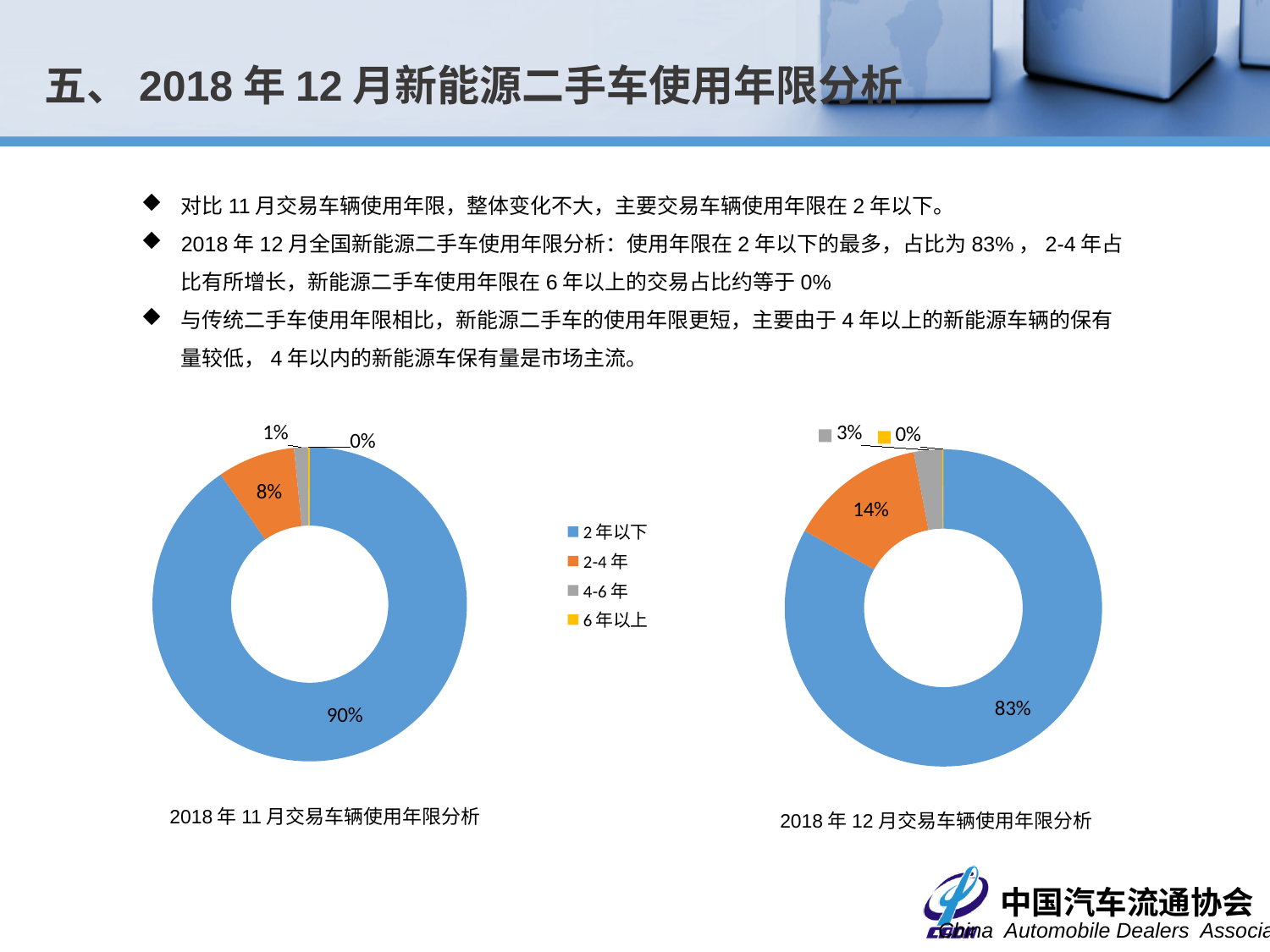

五、2018年12月新能源二手车使用年限分析
对比11月交易车辆使用年限，整体变化不大，主要交易车辆使用年限在2年以下。
2018年12月全国新能源二手车使用年限分析：使用年限在2年以下的最多，占比为83%，2-4年占比有所增长，新能源二手车使用年限在6年以上的交易占比约等于0%
与传统二手车使用年限相比，新能源二手车的使用年限更短，主要由于4年以上的新能源车辆的保有量较低，4年以内的新能源车保有量是市场主流。

### Chart

| Category | 数量 |
|---|---|
| 2年以下 | 1527.0 |
| 2-4年 | 256.0 |
| 4-6年 | 53.0 |
| 6年以上 | 2.0 |

### Chart

| Category | 数量 |
|---|---|
| 2年以下 | 2089.0 |
| 2-4年 | 184.0 |
| 4-6年 | 33.0 |
| 6年以上 | 4.0 |
2018年11月交易车辆使用年限分析
2018年12月交易车辆使用年限分析